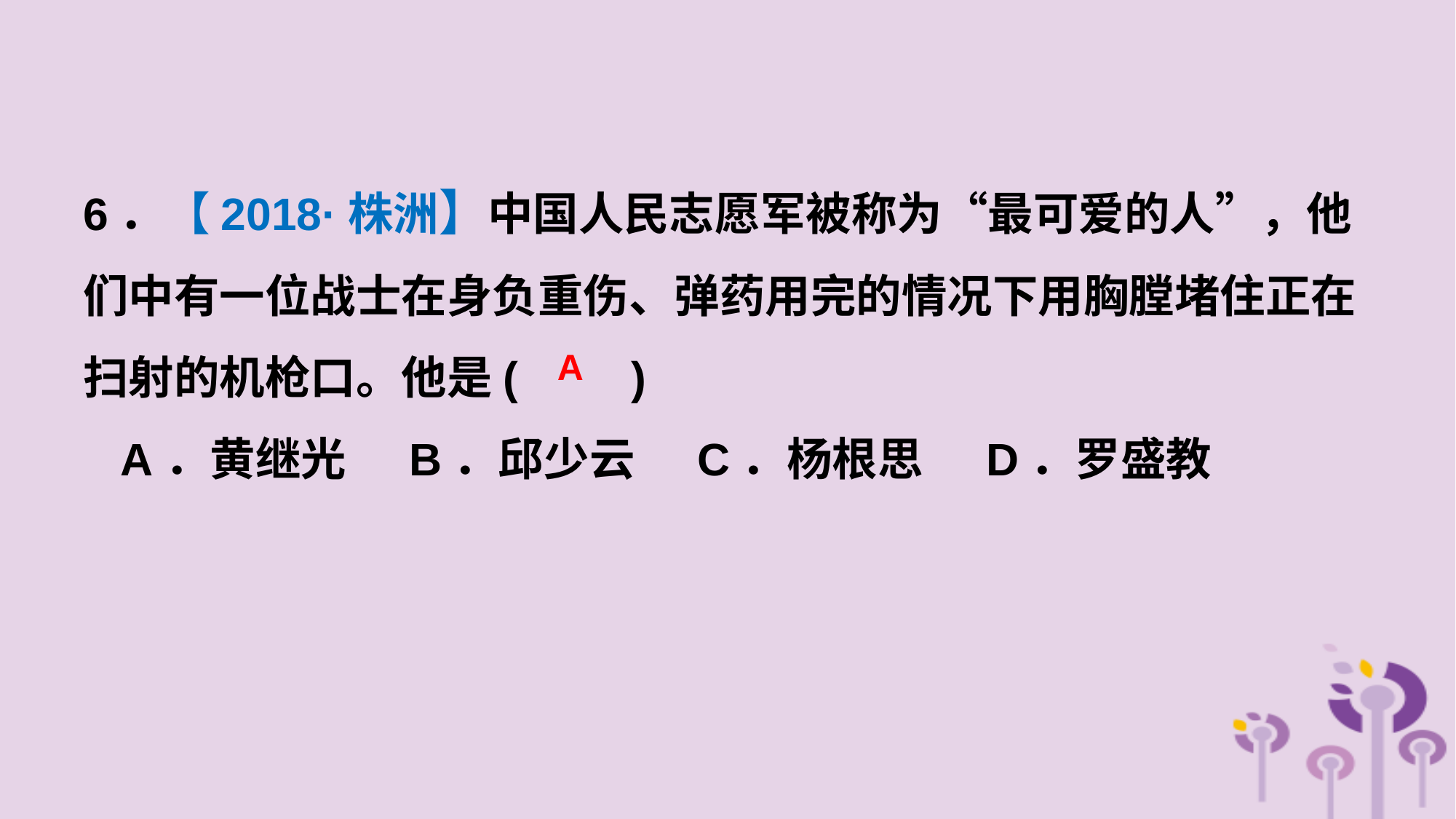

6．【2018·株洲】中国人民志愿军被称为“最可爱的人”，他们中有一位战士在身负重伤、弹药用完的情况下用胸膛堵住正在扫射的机枪口。他是(　　)
   A．黄继光     B．邱少云     C．杨根思     D．罗盛教
A